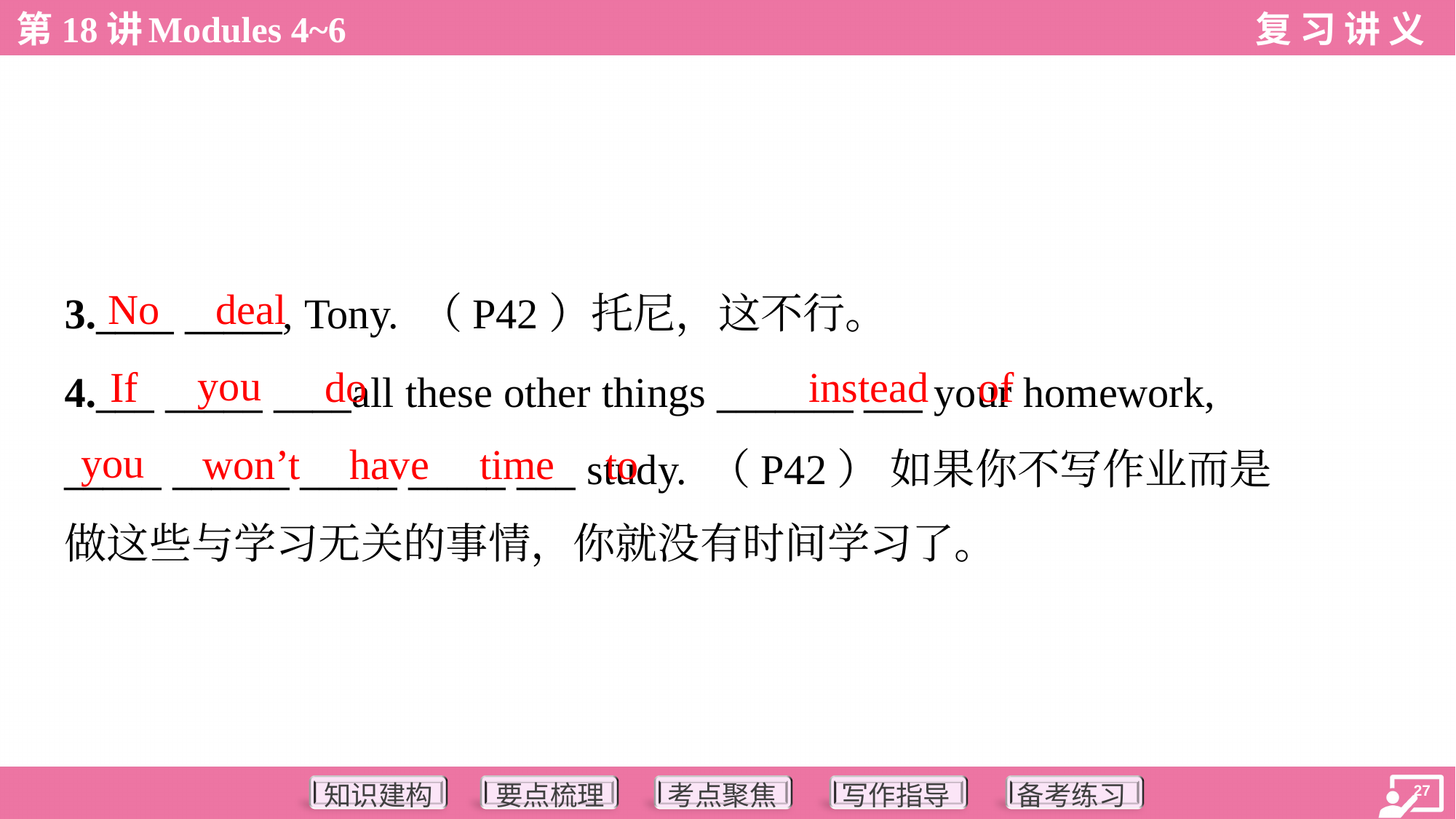

No
deal
3.____ _____, Tony. （P42）托尼，这不行。
you
If
do
instead
of
4.___ _____ ____all these other things _______ ___ your homework,
_____ ______ _____ _____ ___ study. （P42） 如果你不写作业而是
做这些与学习无关的事情，你就没有时间学习了。
you
won’t
have
time
to